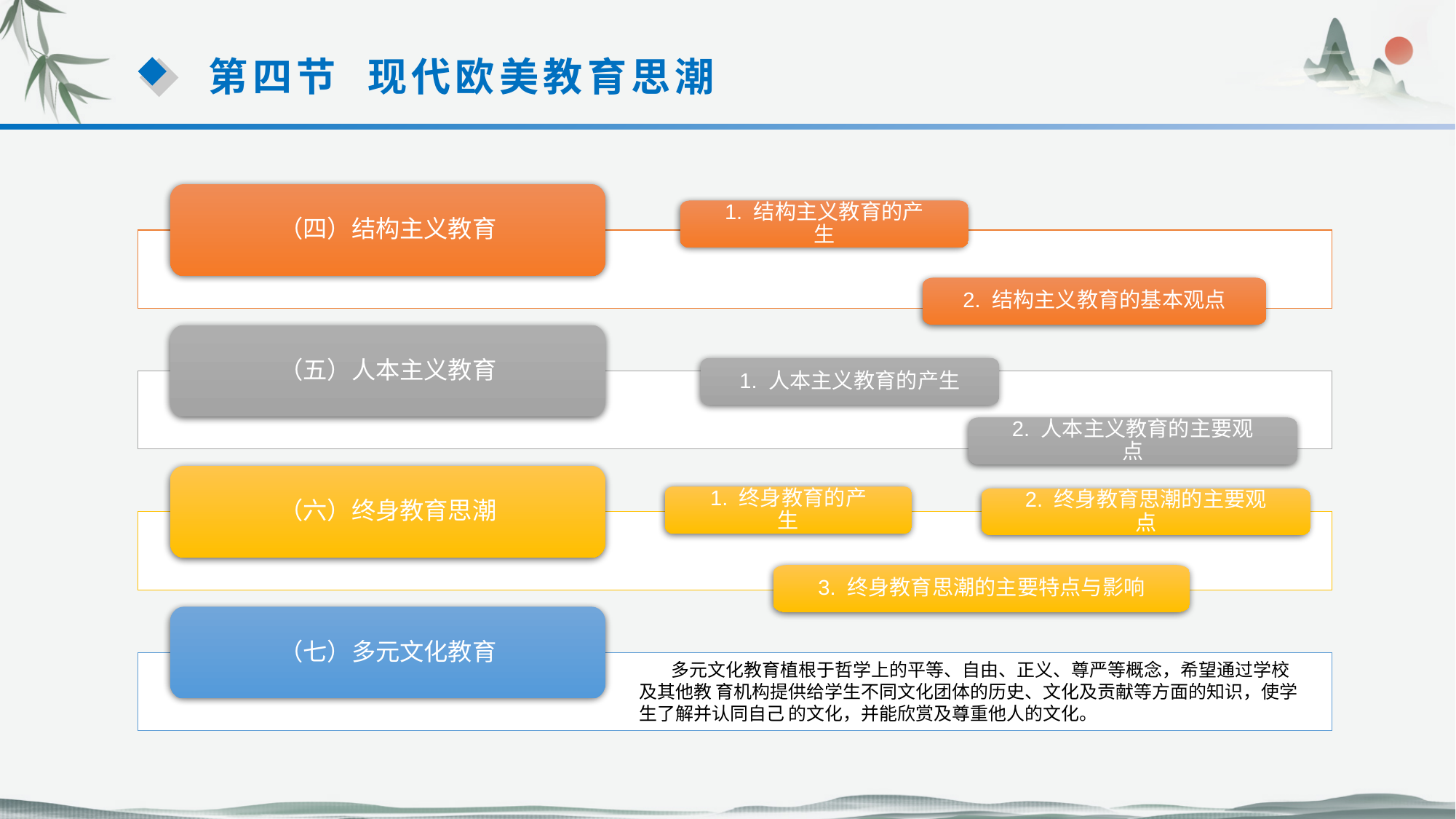

第四节  现代欧美教育思潮

（四）结构主义教育
1. 结构主义教育的产生

2. 结构主义教育的基本观点
（五）人本主义教育
1. 人本主义教育的产生

2. 人本主义教育的主要观点
（六）终身教育思潮
1. 终身教育的产生
2. 终身教育思潮的主要观点

3. 终身教育思潮的主要特点与影响
（七）多元文化教育

       多元文化教育植根于哲学上的平等、自由、正义、尊严等概念，希望通过学校及其他教 育机构提供给学生不同文化团体的历史、文化及贡献等方面的知识，使学生了解并认同自己 的文化，并能欣赏及尊重他人的文化。